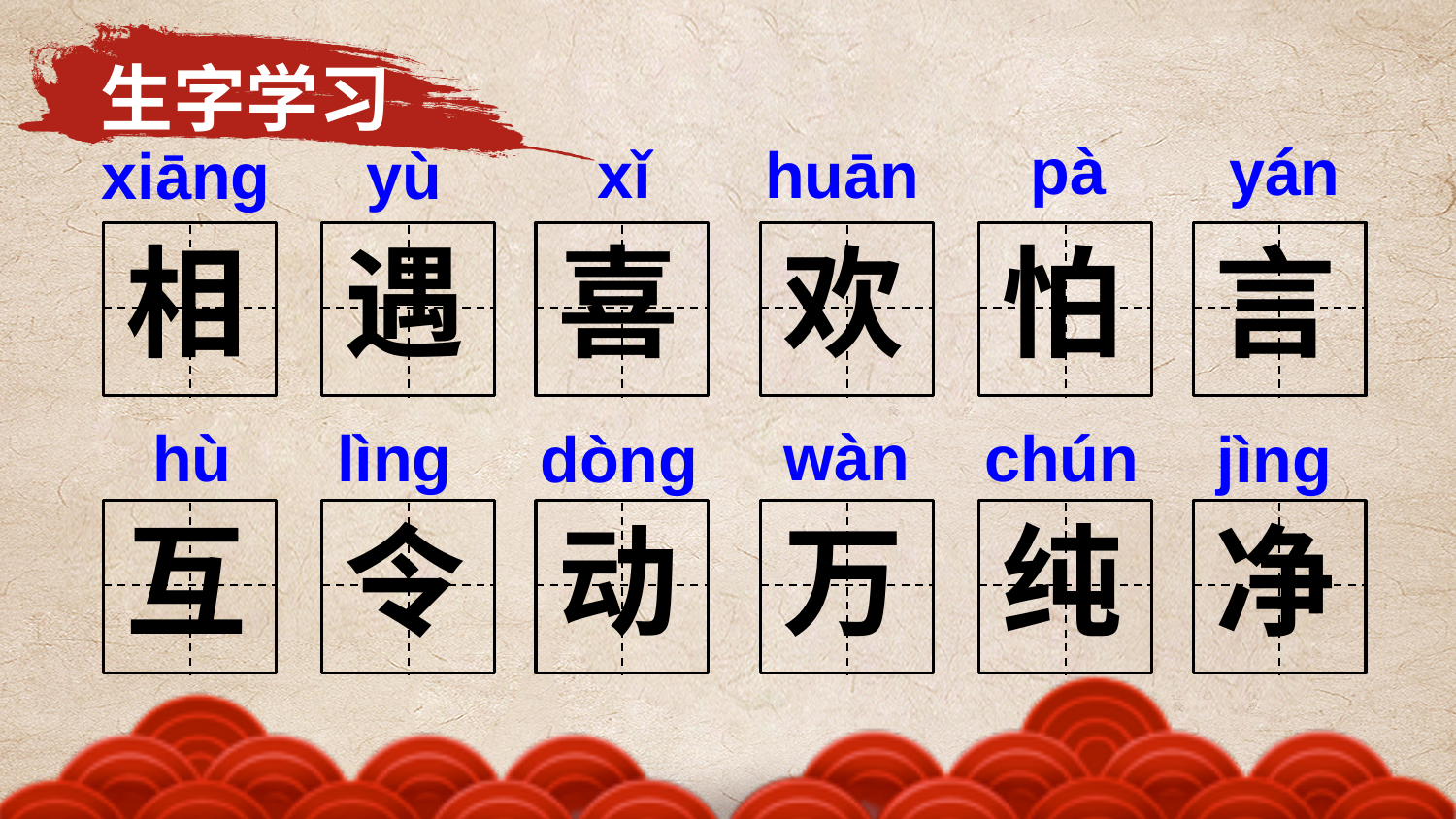

生字学习
pà
yán
xǐ
huān
xiānɡ
yù
相
遇
喜
欢
怕
言

wàn
lìnɡ
hù
chún
dònɡ
jìnɡ
互
令
动
万
纯
净